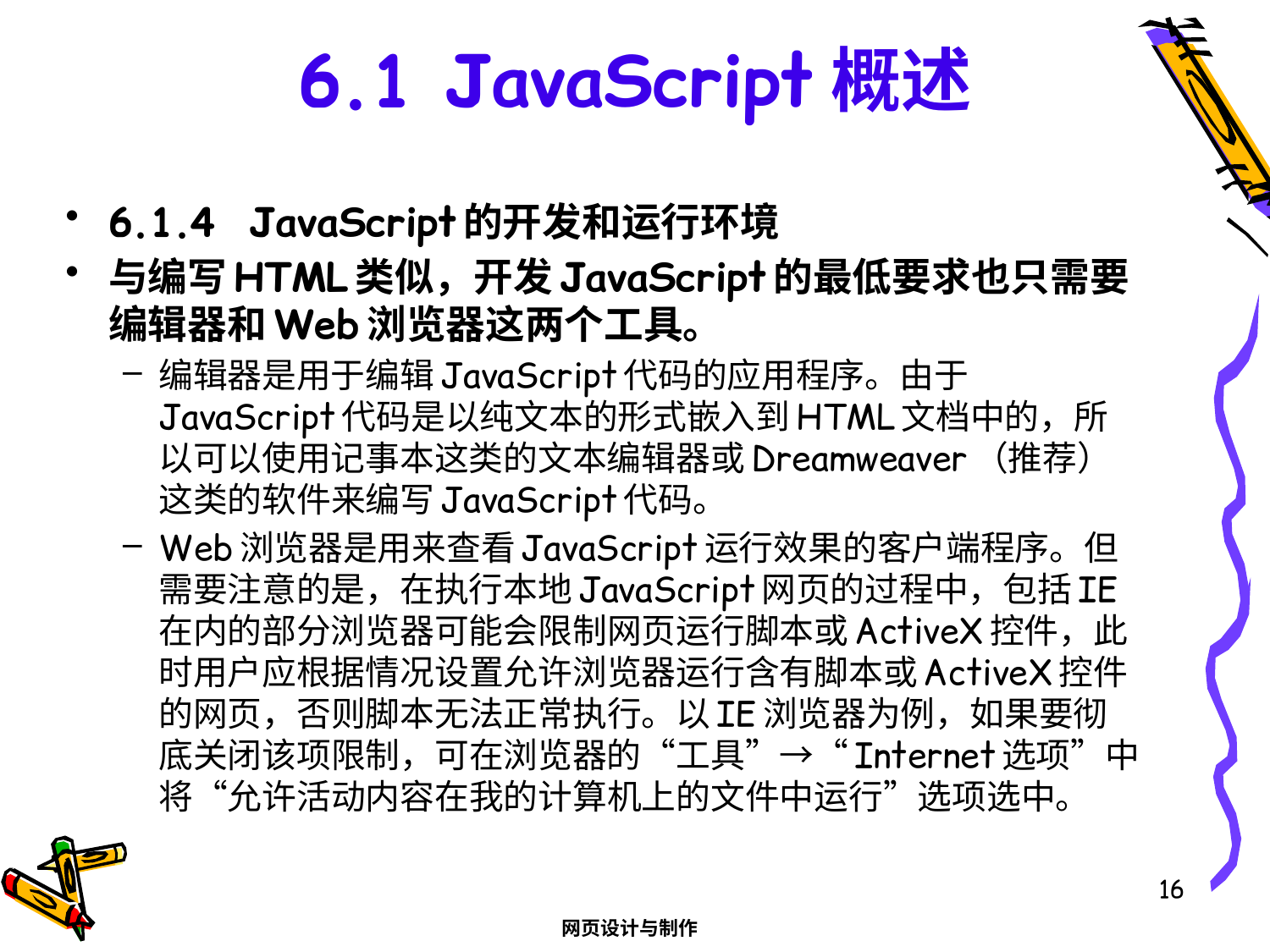

# 6.1 JavaScript概述
6.1.4  JavaScript的开发和运行环境
与编写HTML类似，开发JavaScript的最低要求也只需要编辑器和Web浏览器这两个工具。
编辑器是用于编辑JavaScript代码的应用程序。由于JavaScript代码是以纯文本的形式嵌入到HTML文档中的，所以可以使用记事本这类的文本编辑器或Dreamweaver（推荐）这类的软件来编写JavaScript代码。
Web浏览器是用来查看JavaScript运行效果的客户端程序。但需要注意的是，在执行本地JavaScript网页的过程中，包括IE在内的部分浏览器可能会限制网页运行脚本或ActiveX控件，此时用户应根据情况设置允许浏览器运行含有脚本或ActiveX控件的网页，否则脚本无法正常执行。以IE浏览器为例，如果要彻底关闭该项限制，可在浏览器的“工具”→“Internet选项”中将“允许活动内容在我的计算机上的文件中运行”选项选中。
16
网页设计与制作